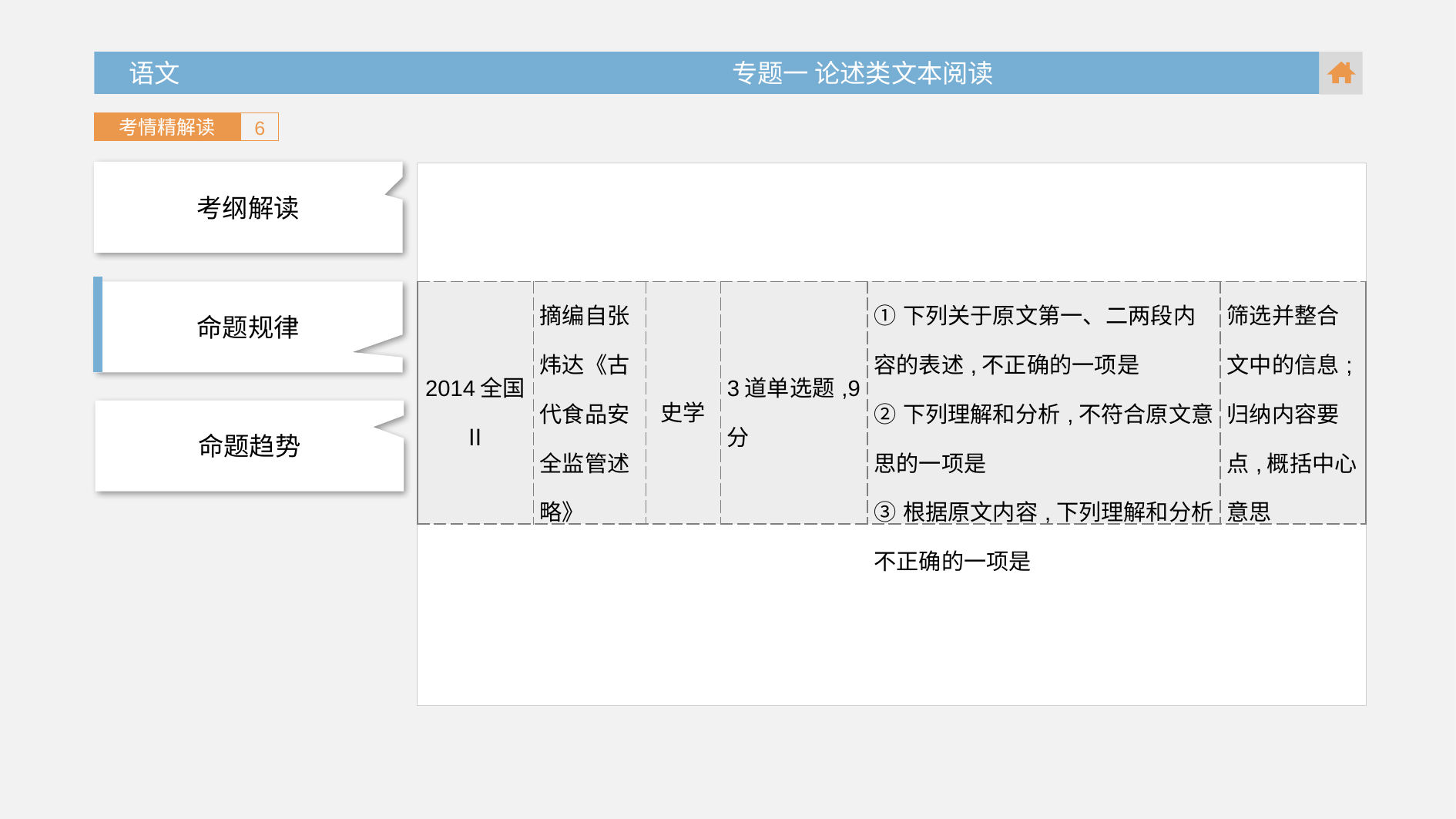

语文                                                                                                专题一 论述类文本阅读

考情精解读
6

考纲解读

命题规律
| 2014全国Ⅱ | 摘编自张炜达《古代食品安全监管述略》 | 史学 | 3道单选题,9分 | ①下列关于原文第一、二两段内容的表述,不正确的一项是 ②下列理解和分析,不符合原文意思的一项是 ③根据原文内容,下列理解和分析不正确的一项是 | 筛选并整合文中的信息; 归纳内容要点,概括中心意思 |
| --- | --- | --- | --- | --- | --- |
命题趋势